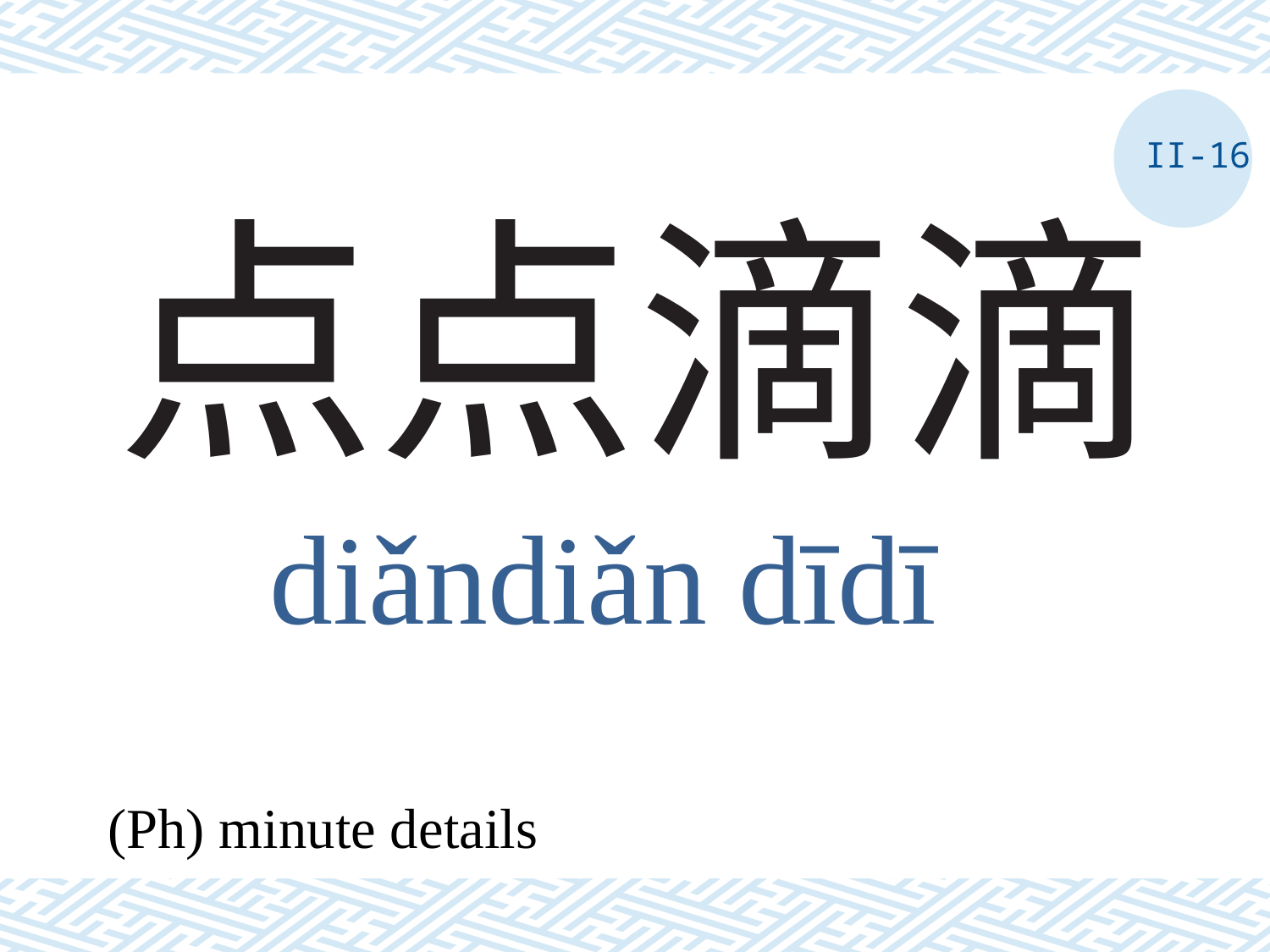

II-16

# 点点滴滴
diǎndiǎn dīdī
(Ph) minute details